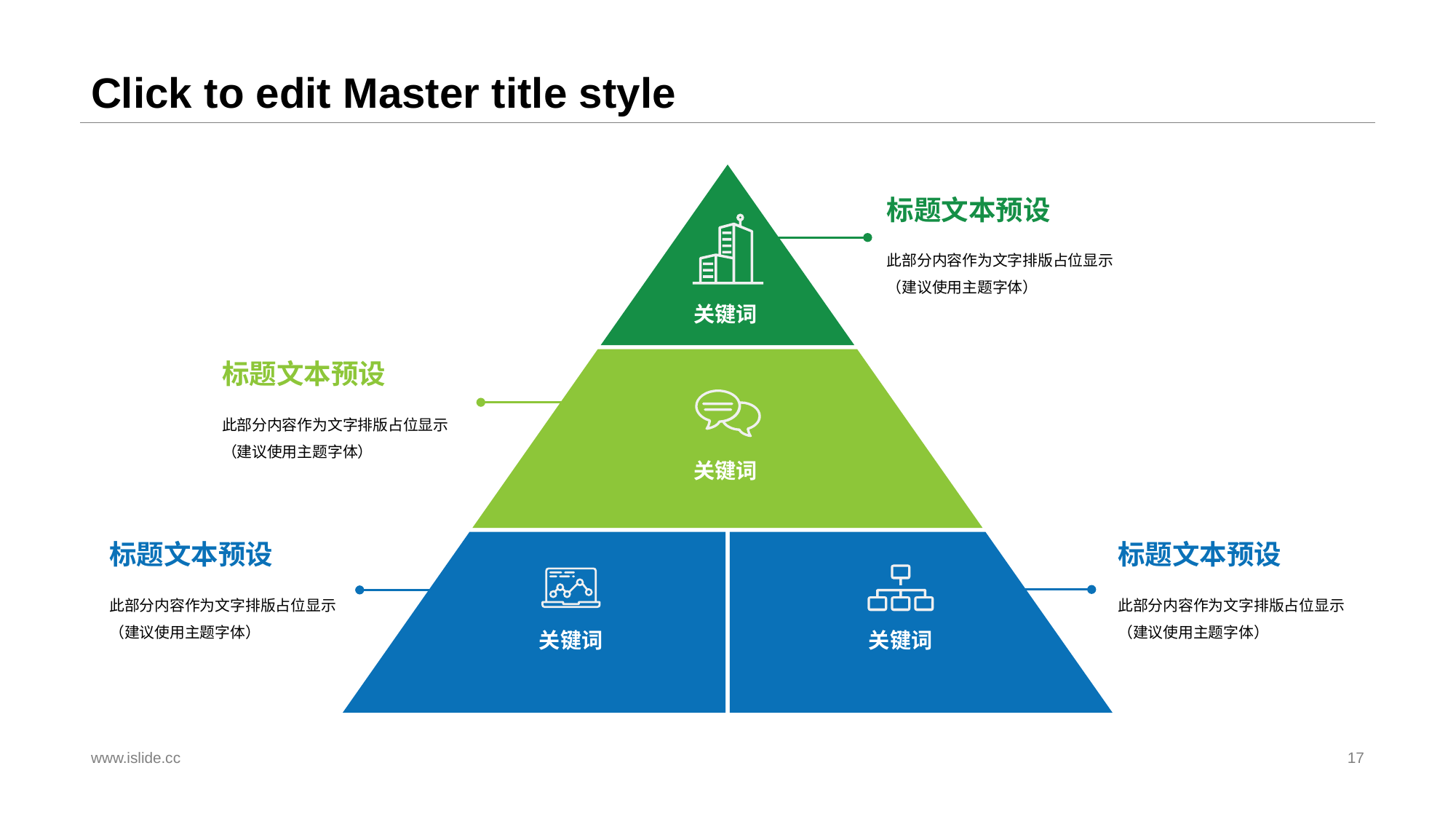

# Click to edit Master title style

标题文本预设

此部分内容作为文字排版占位显示（建议使用主题字体）
关键词

标题文本预设

此部分内容作为文字排版占位显示（建议使用主题字体）
关键词
标题文本预设

标题文本预设

此部分内容作为文字排版占位显示（建议使用主题字体）
此部分内容作为文字排版占位显示（建议使用主题字体）
关键词
关键词
www.islide.cc
17